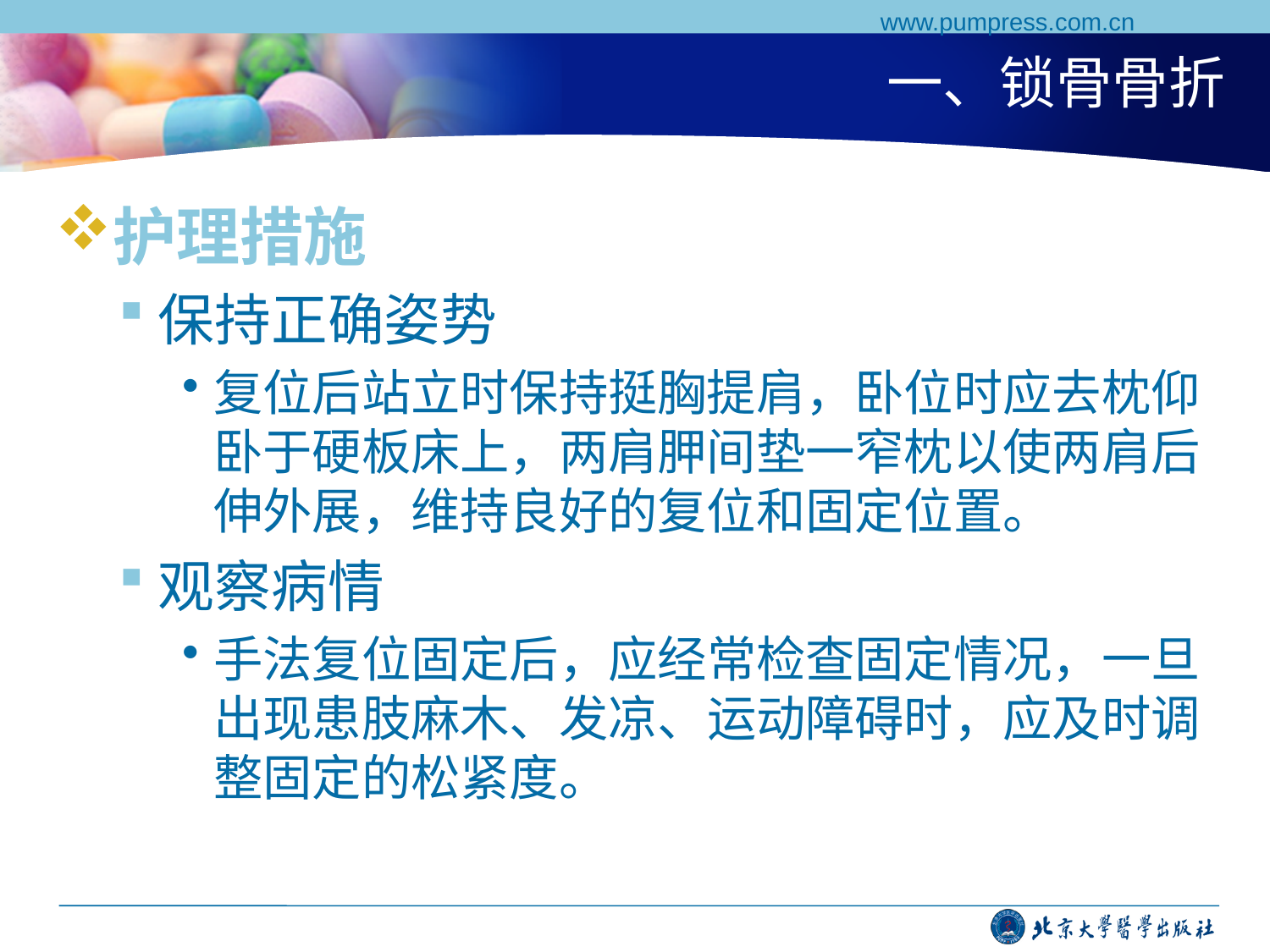

www.pumpress.com.cn
# 一、锁骨骨折
护理措施
保持正确姿势
复位后站立时保持挺胸提肩，卧位时应去枕仰卧于硬板床上，两肩胛间垫一窄枕以使两肩后伸外展，维持良好的复位和固定位置。
观察病情
手法复位固定后，应经常检查固定情况，一旦出现患肢麻木、发凉、运动障碍时，应及时调整固定的松紧度。